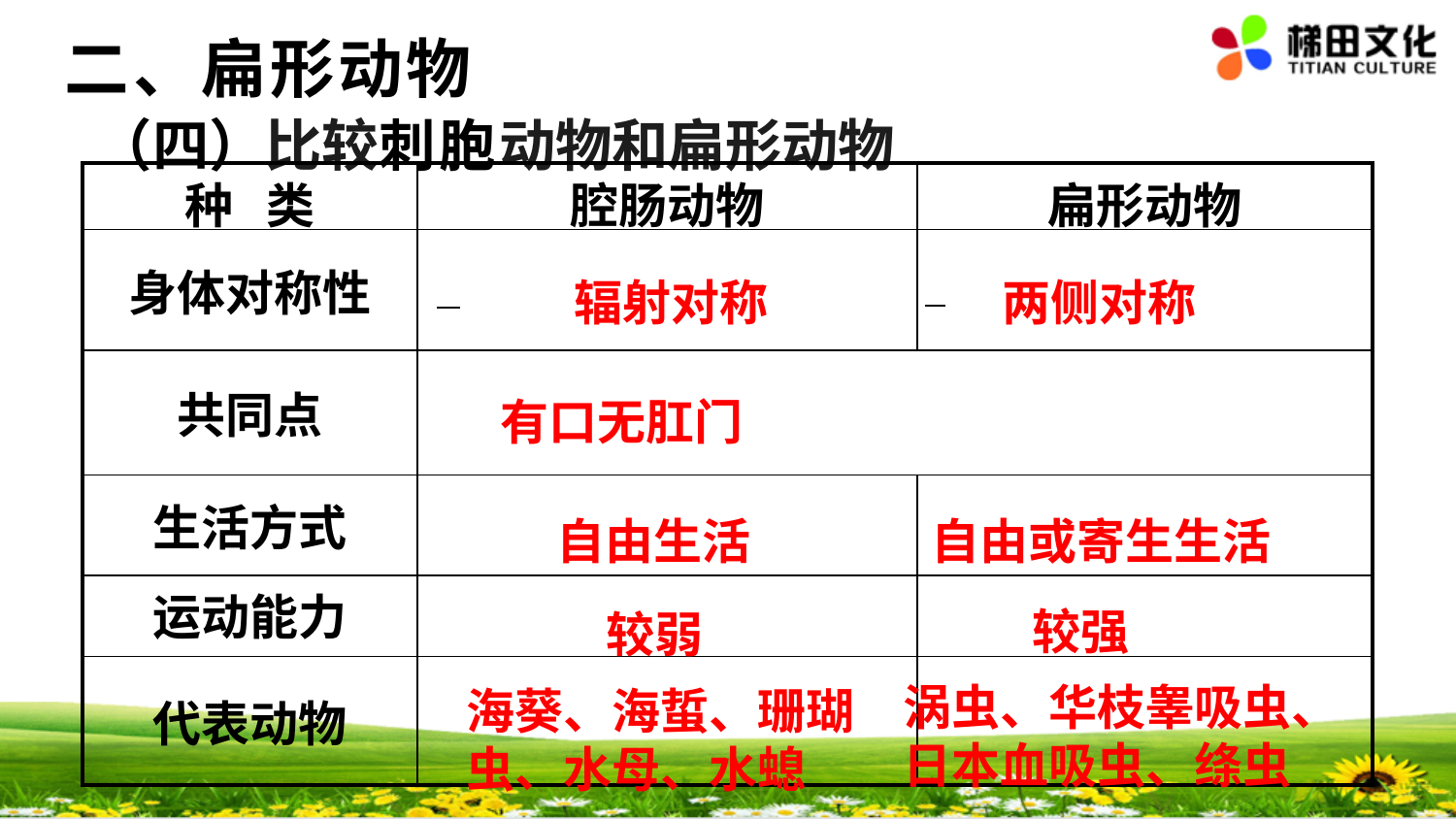

二、扁形动物
#
（四）比较刺胞动物和扁形动物
| 种 类 | 腔肠动物 | 扁形动物 |
| --- | --- | --- |
| 身体对称性 |  |  |
| 共同点 |  |  |
| 生活方式 |  |  |
| 运动能力 |  |  |
| 代表动物 |  |  |
辐射对称
两侧对称
有口无肛门
自由或寄生生活
自由生活
较强
较弱
涡虫、华枝睾吸虫、日本血吸虫、绦虫
海葵、海蜇、珊瑚虫、水母、水螅